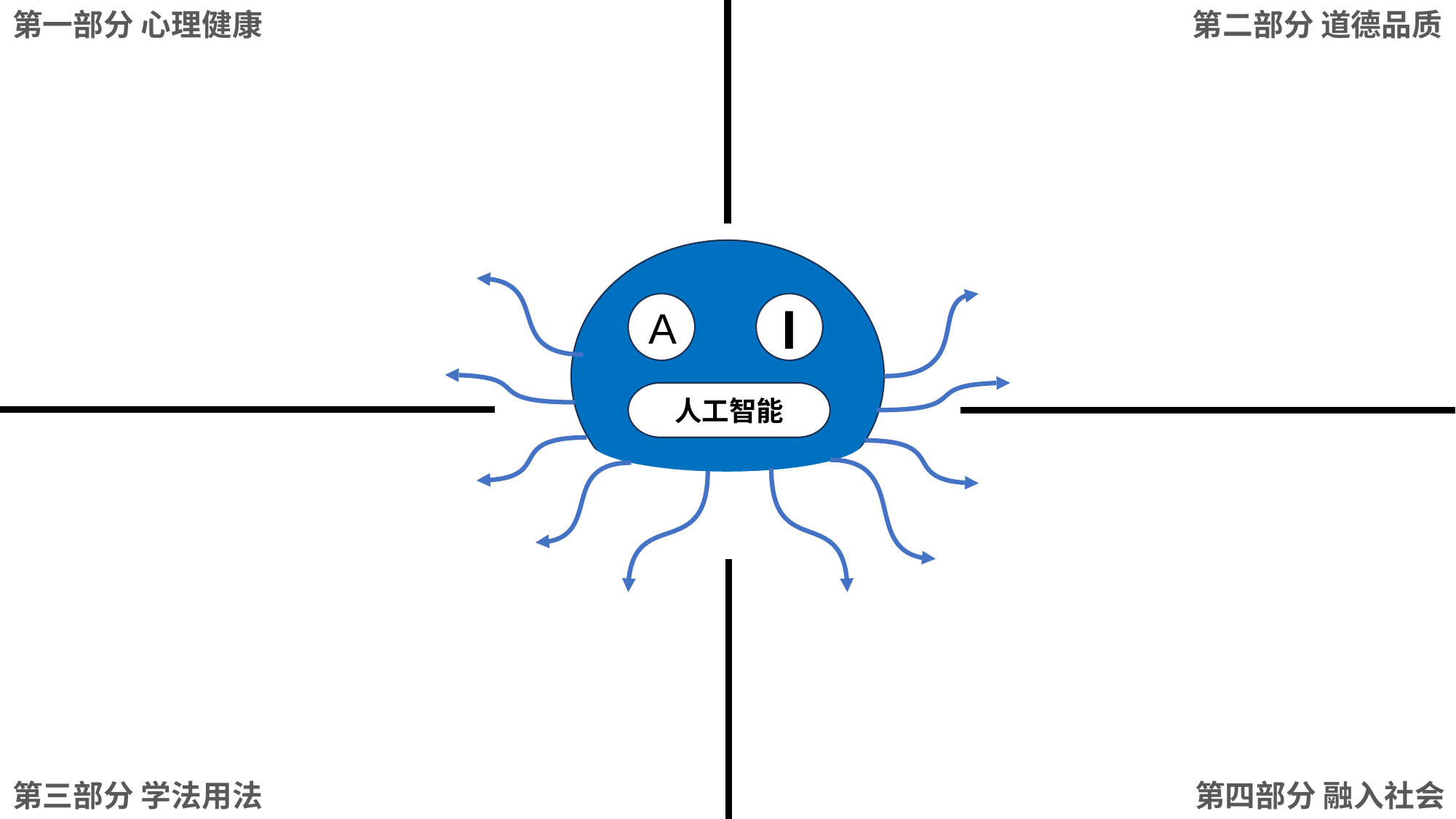

第一部分 心理健康
第二部分 道德品质

A
I
人工智能

第四部分 融入社会
第三部分 学法用法